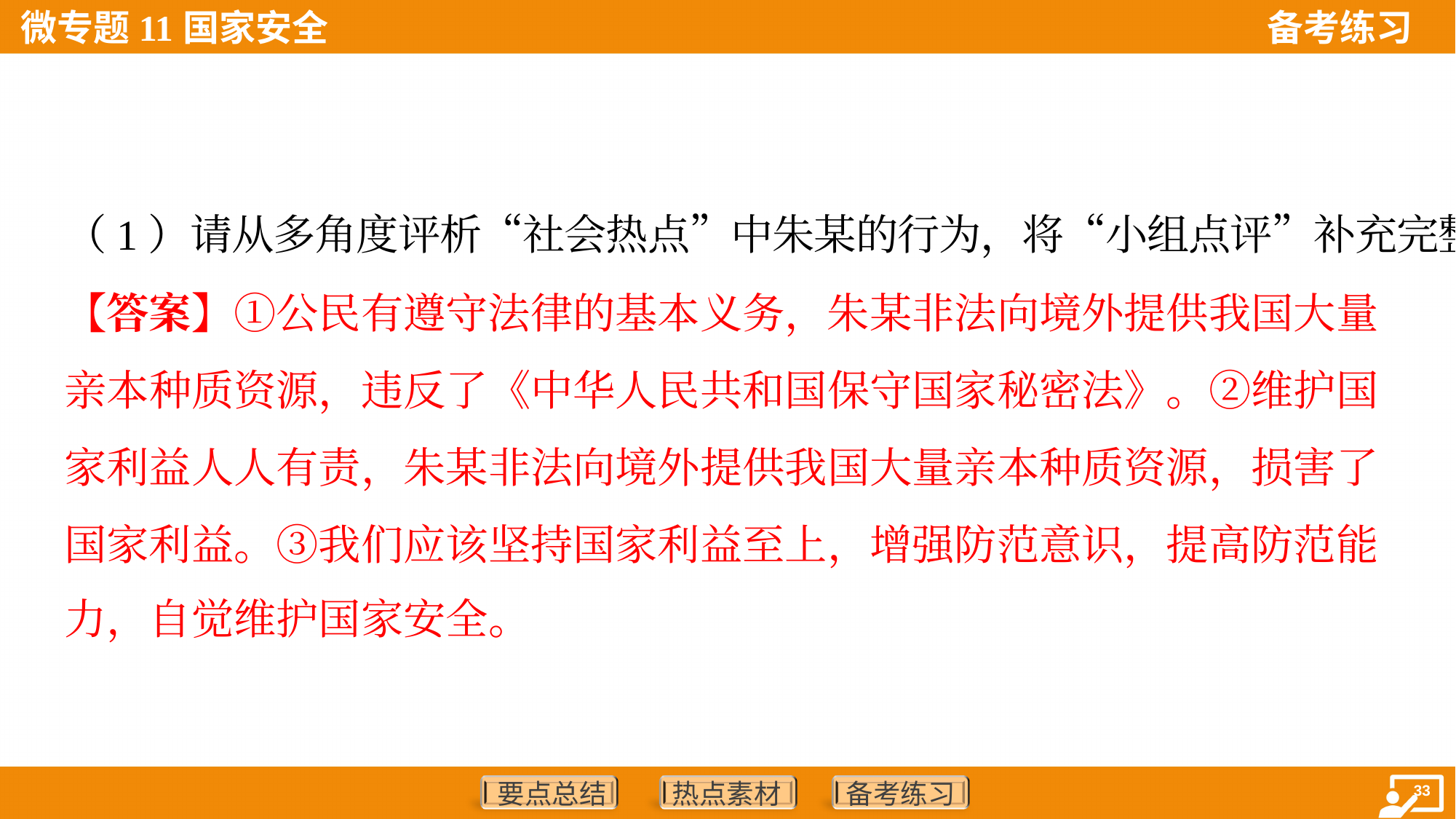

（1）请从多角度评析“社会热点”中朱某的行为，将“小组点评”补充完整。
【答案】①公民有遵守法律的基本义务，朱某非法向境外提供我国大量
亲本种质资源，违反了《中华人民共和国保守国家秘密法》。②维护国
家利益人人有责，朱某非法向境外提供我国大量亲本种质资源，损害了
国家利益。③我们应该坚持国家利益至上，增强防范意识，提高防范能
力，自觉维护国家安全。